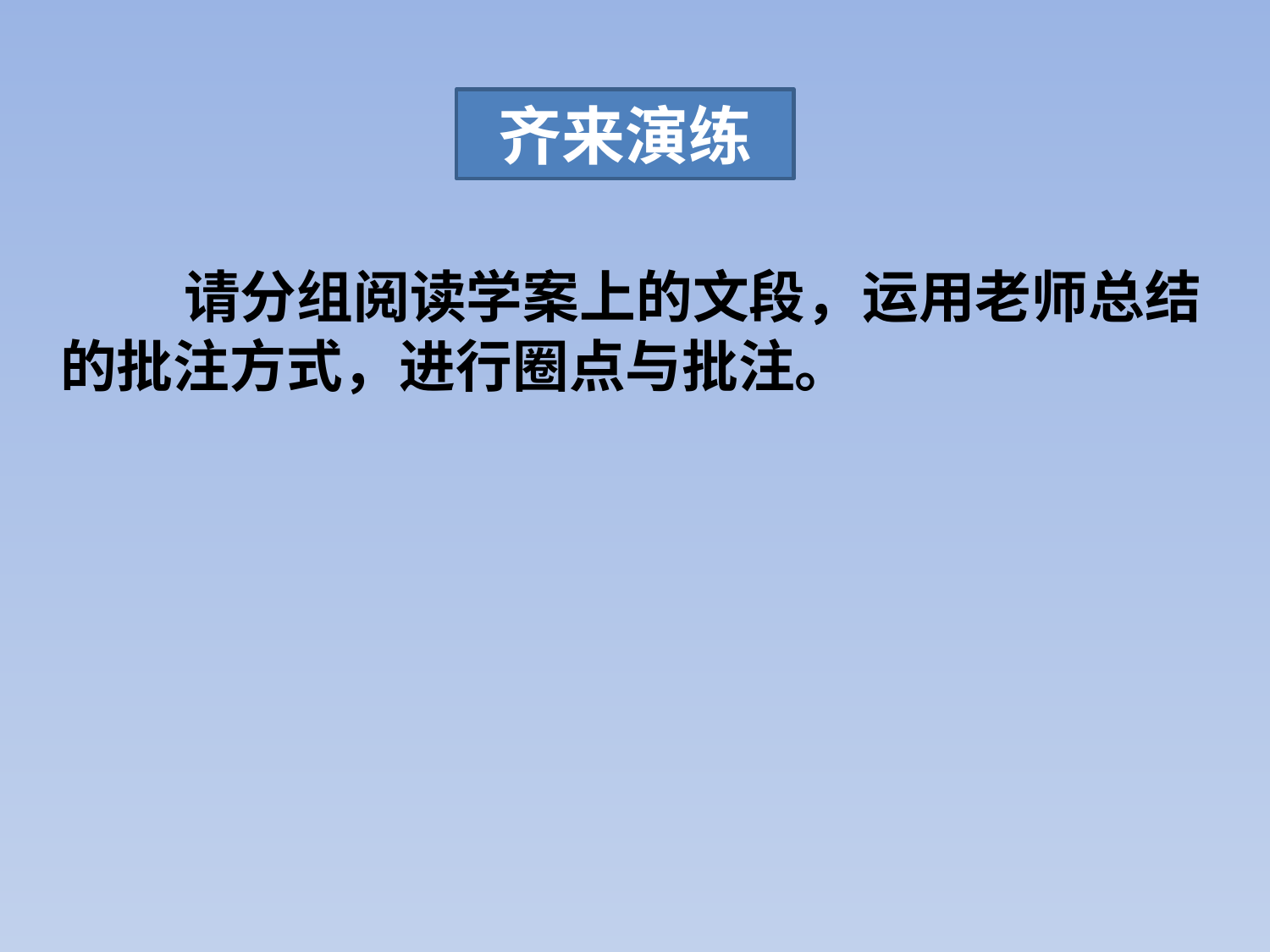

齐来演练
           请分组阅读学案上的文段，运用老师总结的批注方式，进行圈点与批注。